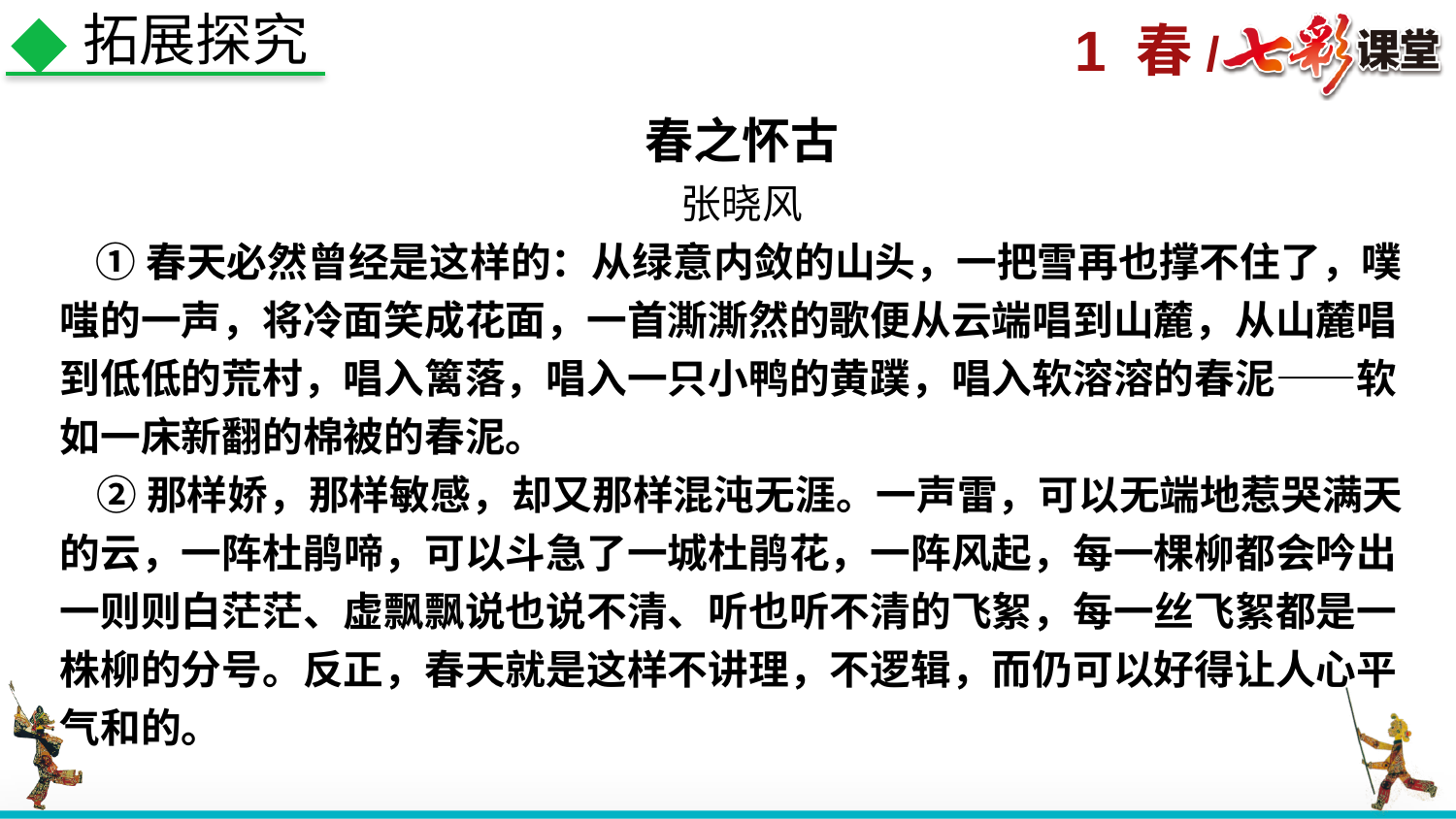

拓展探究

春之怀古
张晓风
    ①春天必然曾经是这样的：从绿意内敛的山头，一把雪再也撑不住了，噗嗤的一声，将冷面笑成花面，一首澌澌然的歌便从云端唱到山麓，从山麓唱到低低的荒村，唱入篱落，唱入一只小鸭的黄蹼，唱入软溶溶的春泥——软如一床新翻的棉被的春泥。
    ②那样娇，那样敏感，却又那样混沌无涯。一声雷，可以无端地惹哭满天的云，一阵杜鹃啼，可以斗急了一城杜鹃花，一阵风起，每一棵柳都会吟出一则则白茫茫、虚飘飘说也说不清、听也听不清的飞絮，每一丝飞絮都是一株柳的分号。反正，春天就是这样不讲理，不逻辑，而仍可以好得让人心平气和的。